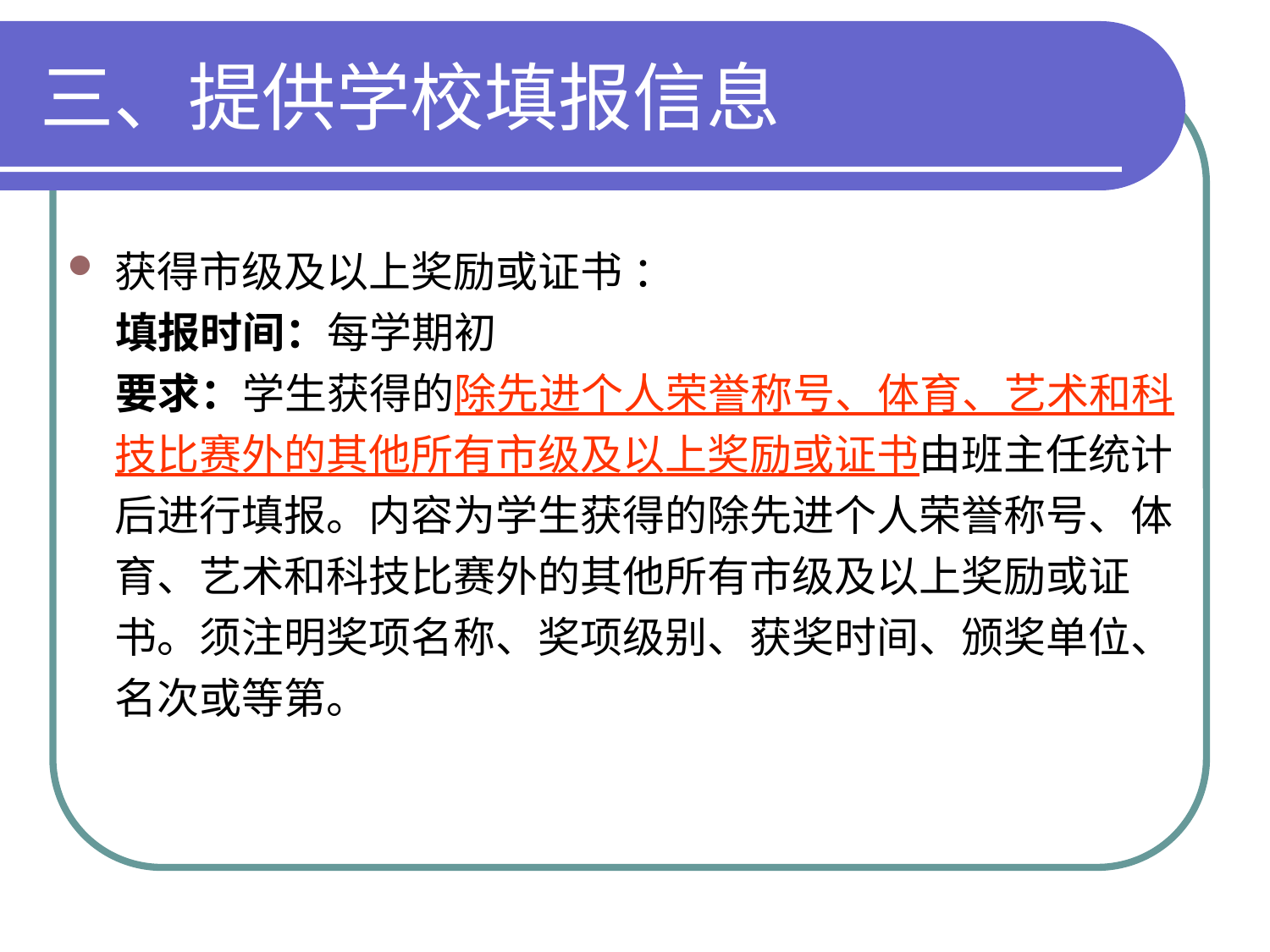

# 三、提供学校填报信息
获得市级及以上奖励或证书 ：
    填报时间：每学期初
    要求：学生获得的除先进个人荣誉称号、体育、艺术和科技比赛外的其他所有市级及以上奖励或证书由班主任统计后进行填报。内容为学生获得的除先进个人荣誉称号、体育、艺术和科技比赛外的其他所有市级及以上奖励或证书。须注明奖项名称、奖项级别、获奖时间、颁奖单位、名次或等第。